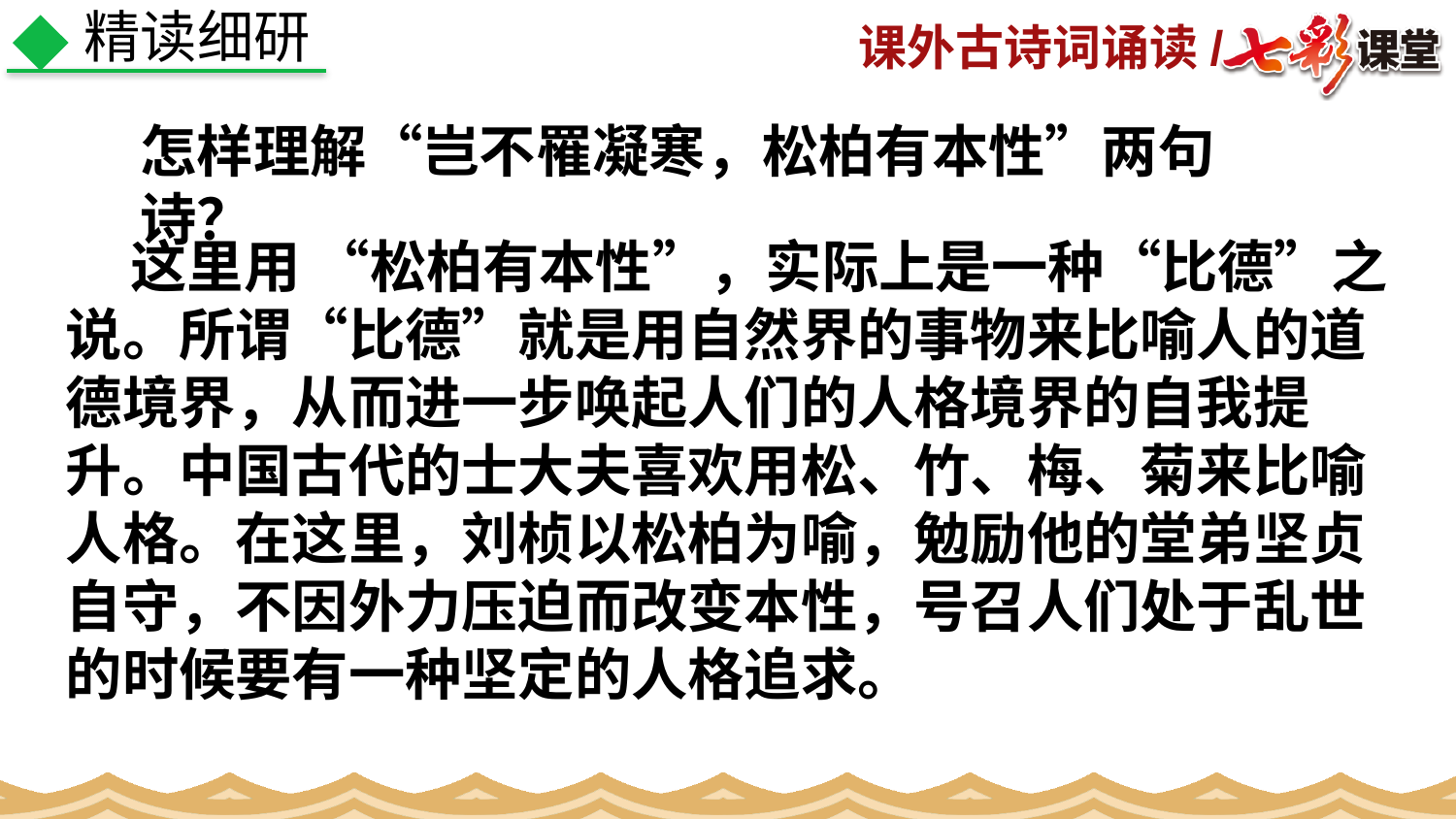

精读细研

怎样理解“岂不罹凝寒，松柏有本性”两句诗？
    这里用 “松柏有本性”，实际上是一种“比德”之说。所谓“比德”就是用自然界的事物来比喻人的道德境界，从而进一步唤起人们的人格境界的自我提升。中国古代的士大夫喜欢用松、竹、梅、菊来比喻人格。在这里，刘桢以松柏为喻，勉励他的堂弟坚贞自守，不因外力压迫而改变本性，号召人们处于乱世的时候要有一种坚定的人格追求。